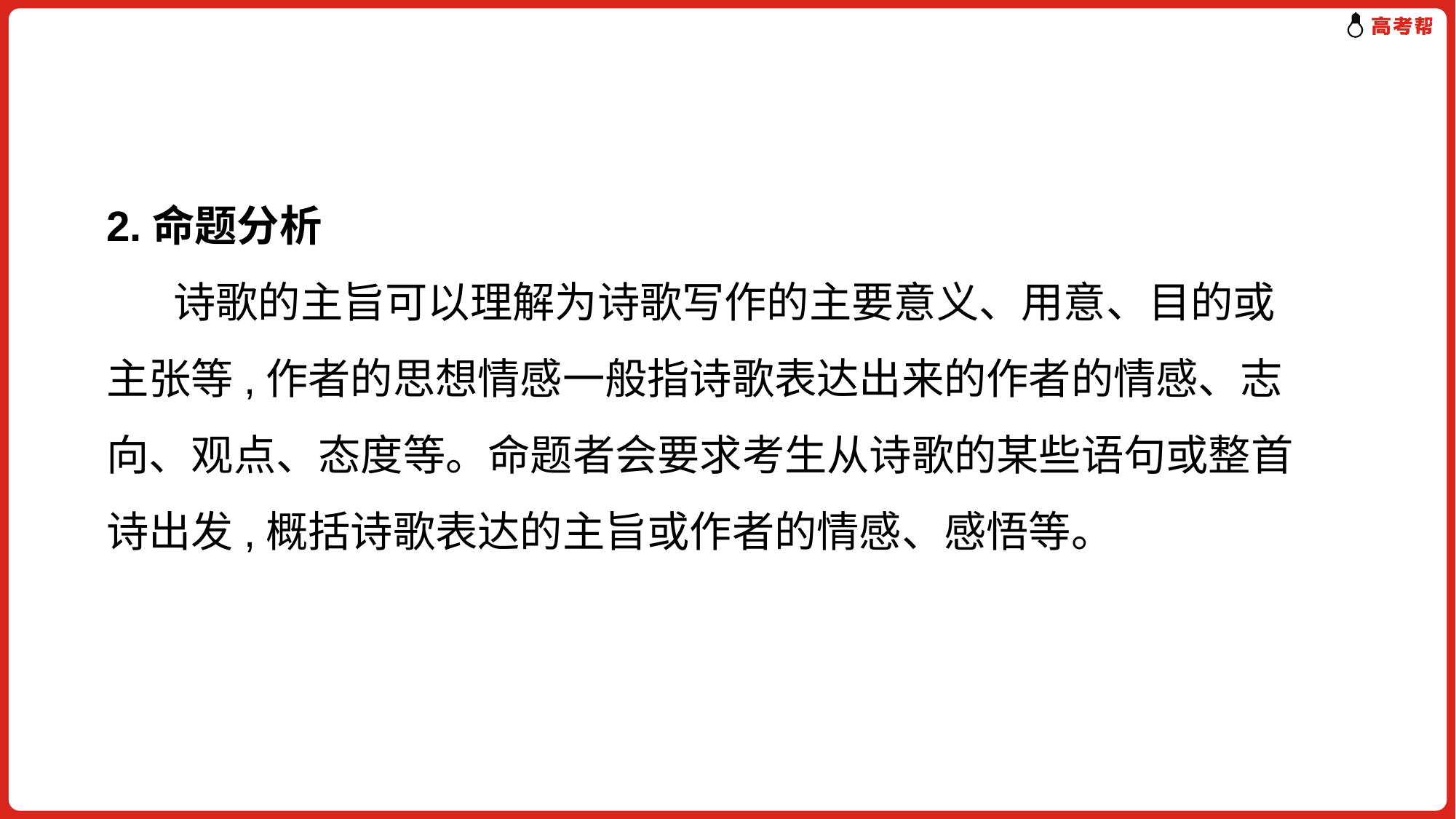

2.命题分析
      诗歌的主旨可以理解为诗歌写作的主要意义、用意、目的或主张等,作者的思想情感一般指诗歌表达出来的作者的情感、志向、观点、态度等。命题者会要求考生从诗歌的某些语句或整首诗出发,概括诗歌表达的主旨或作者的情感、感悟等。